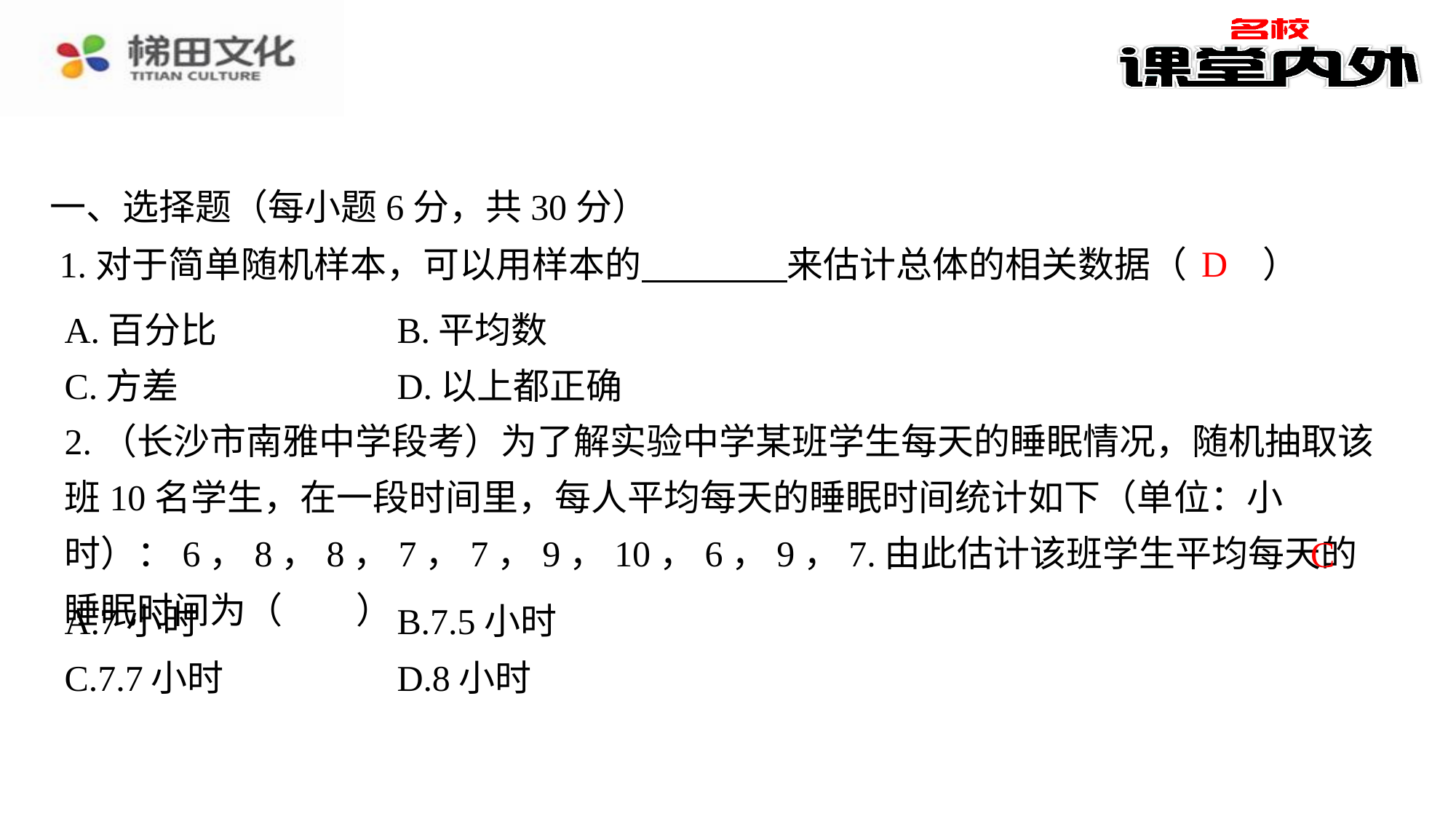

一、选择题（每小题6分，共30分）
D
1.对于简单随机样本，可以用样本的 　　　　⁠来估计总体的相关数据（　D　）
| A.百分比 | B.平均数 |
| --- | --- |
| C.方差 | D.以上都正确 |
2.（长沙市南雅中学段考）为了解实验中学某班学生每天的睡眠情况，随机抽取该班10名学生，在一段时间里，每人平均每天的睡眠时间统计如下（单位：小时）：6，8，8，7，7，9，10，6，9，7.由此估计该班学生平均每天的睡眠时间为（　C　）
C
| A.7小时 | B.7.5小时 |
| --- | --- |
| C.7.7小时 | D.8小时 |